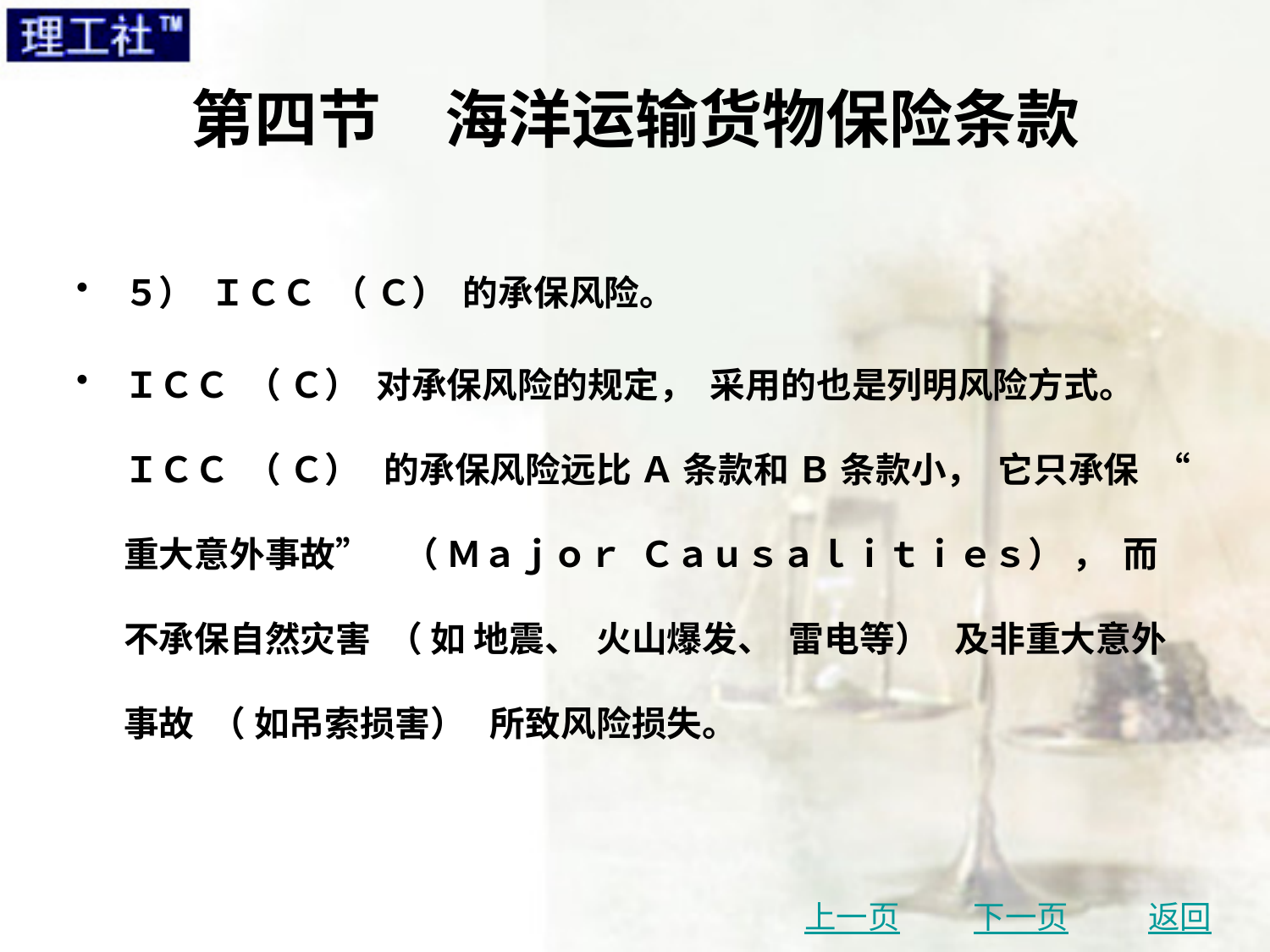

# 第四节　海洋运输货物保险条款
５）  ＩＣＣ  （ Ｃ）  的承保风险。
ＩＣＣ  （ Ｃ）  对承保风险的规定，  采用的也是列明风险方式。   ＩＣＣ  （ Ｃ）   的承保风险远比 Ａ 条款和 Ｂ 条款小，  它只承保  “ 重大意外事故”    （ Ｍａｊｏｒ  Ｃａｕｓａｌｉｔｉｅｓ） ，  而不承保自然灾害  （ 如 地震、  火山爆发、  雷电等）   及非重大意外事故  （ 如吊索损害）   所致风险损失。
上一页
下一页
返回